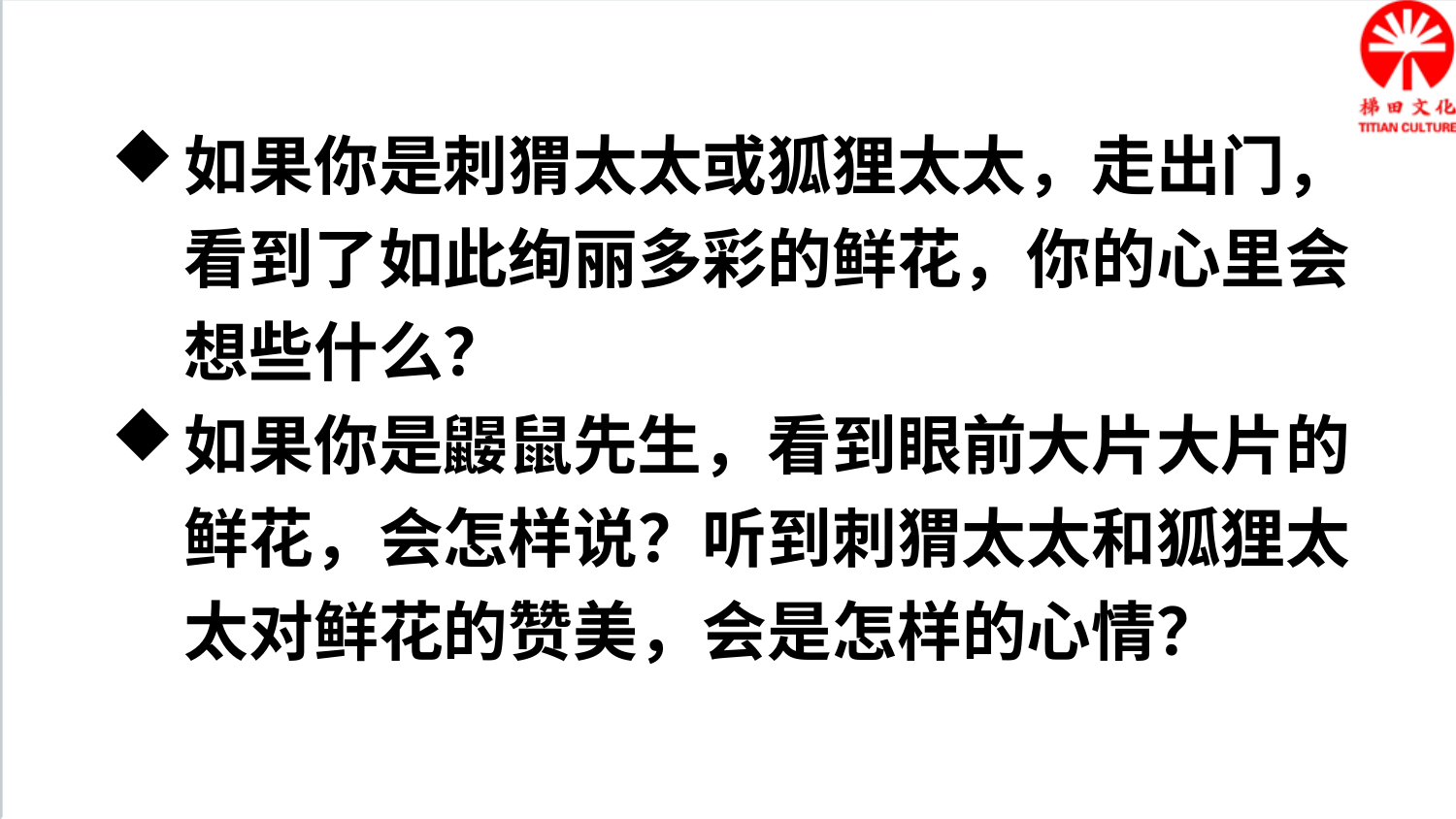

如果你是刺猬太太或狐狸太太，走出门，看到了如此绚丽多彩的鲜花，你的心里会想些什么？
如果你是鼹鼠先生，看到眼前大片大片的鲜花，会怎样说？听到刺猬太太和狐狸太太对鲜花的赞美，会是怎样的心情？